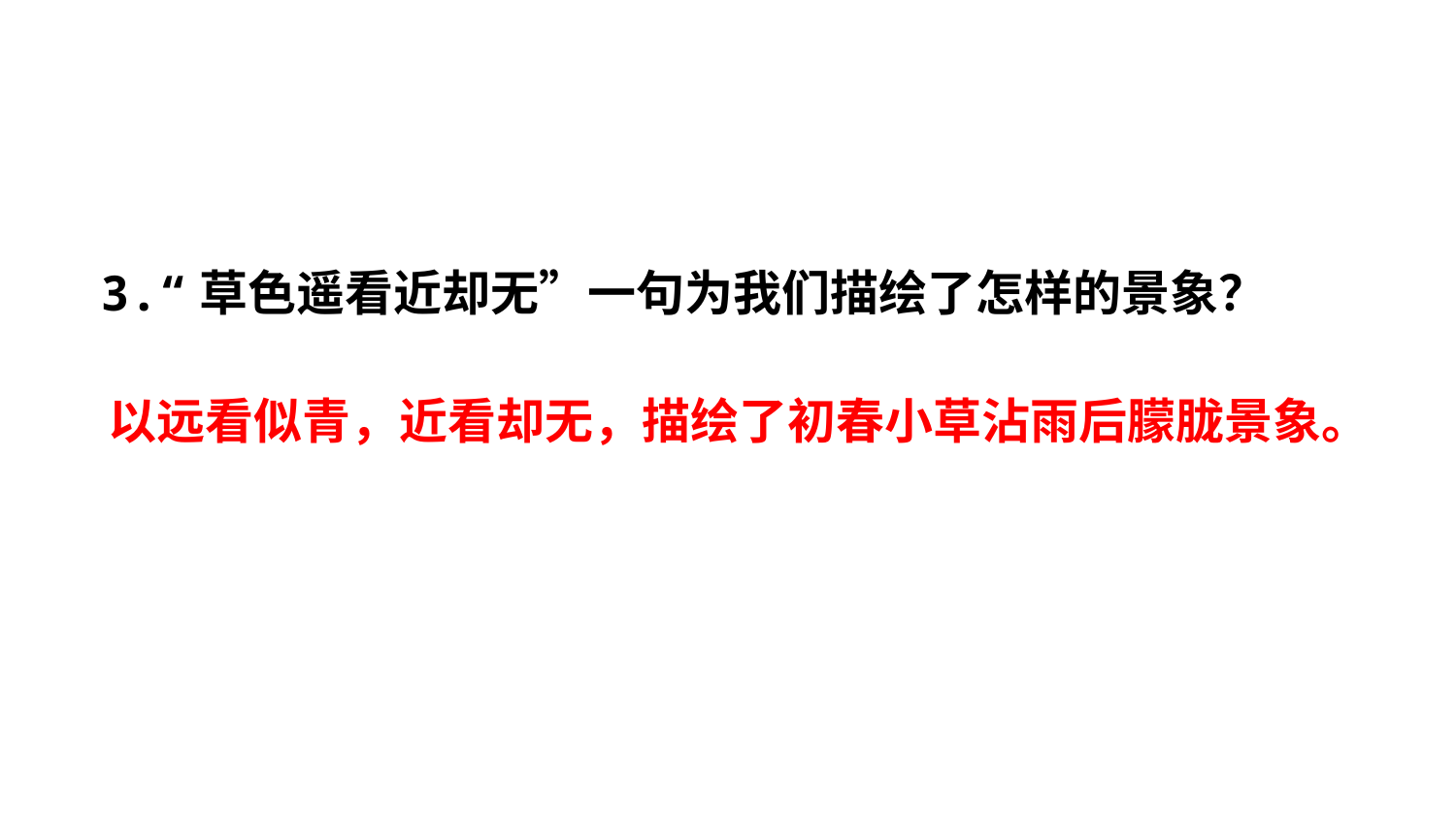

3.“草色遥看近却无”一句为我们描绘了怎样的景象？
以远看似青，近看却无，描绘了初春小草沾雨后朦胧景象。